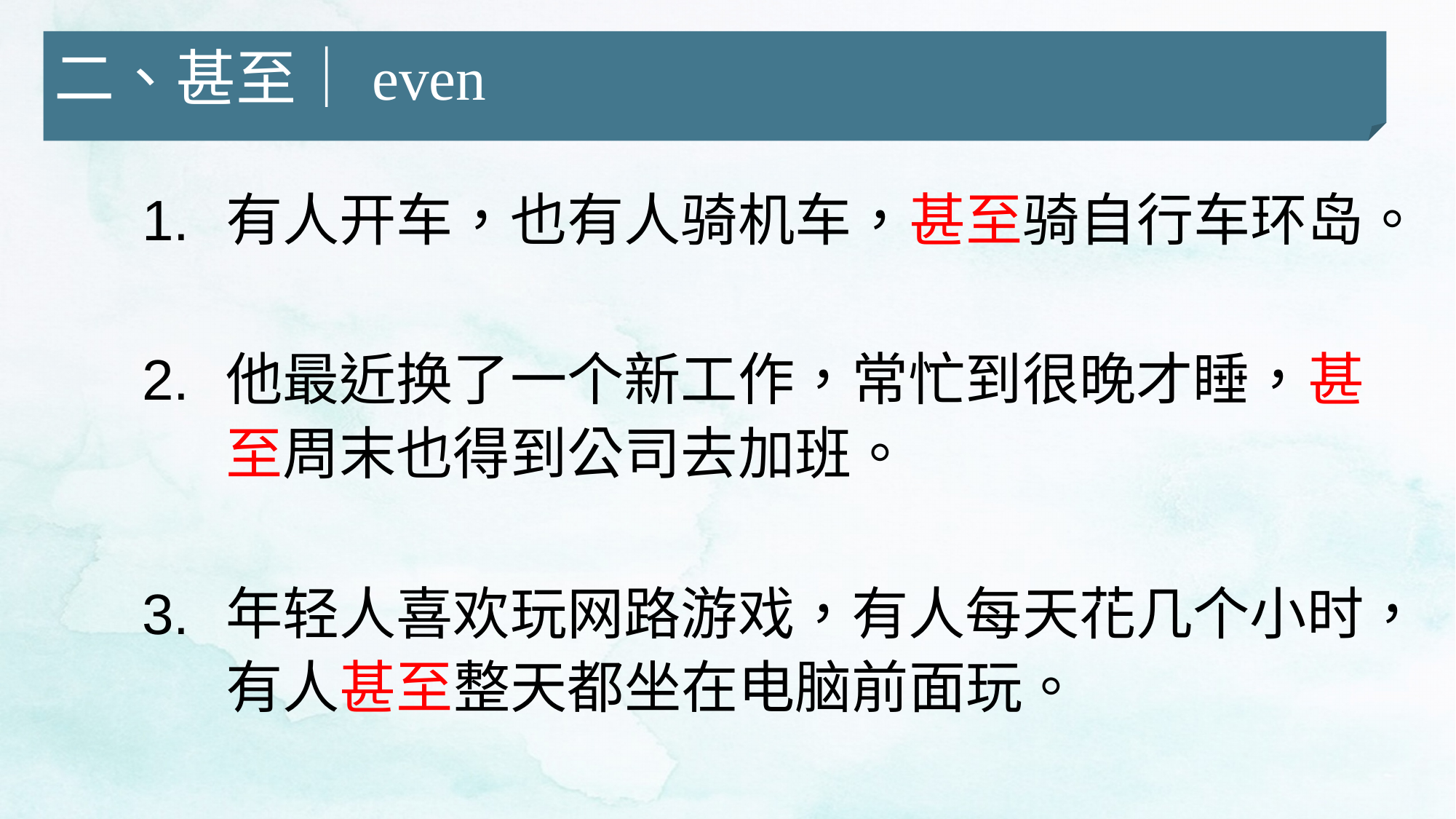

二、甚至｜even
有人开车，也有人骑机车，甚至骑自行车环岛。

他最近换了一个新工作，常忙到很晚才睡，甚至周末也得到公司去加班。

年轻人喜欢玩网路游戏，有人每天花几个小时，有人甚至整天都坐在电脑前面玩。